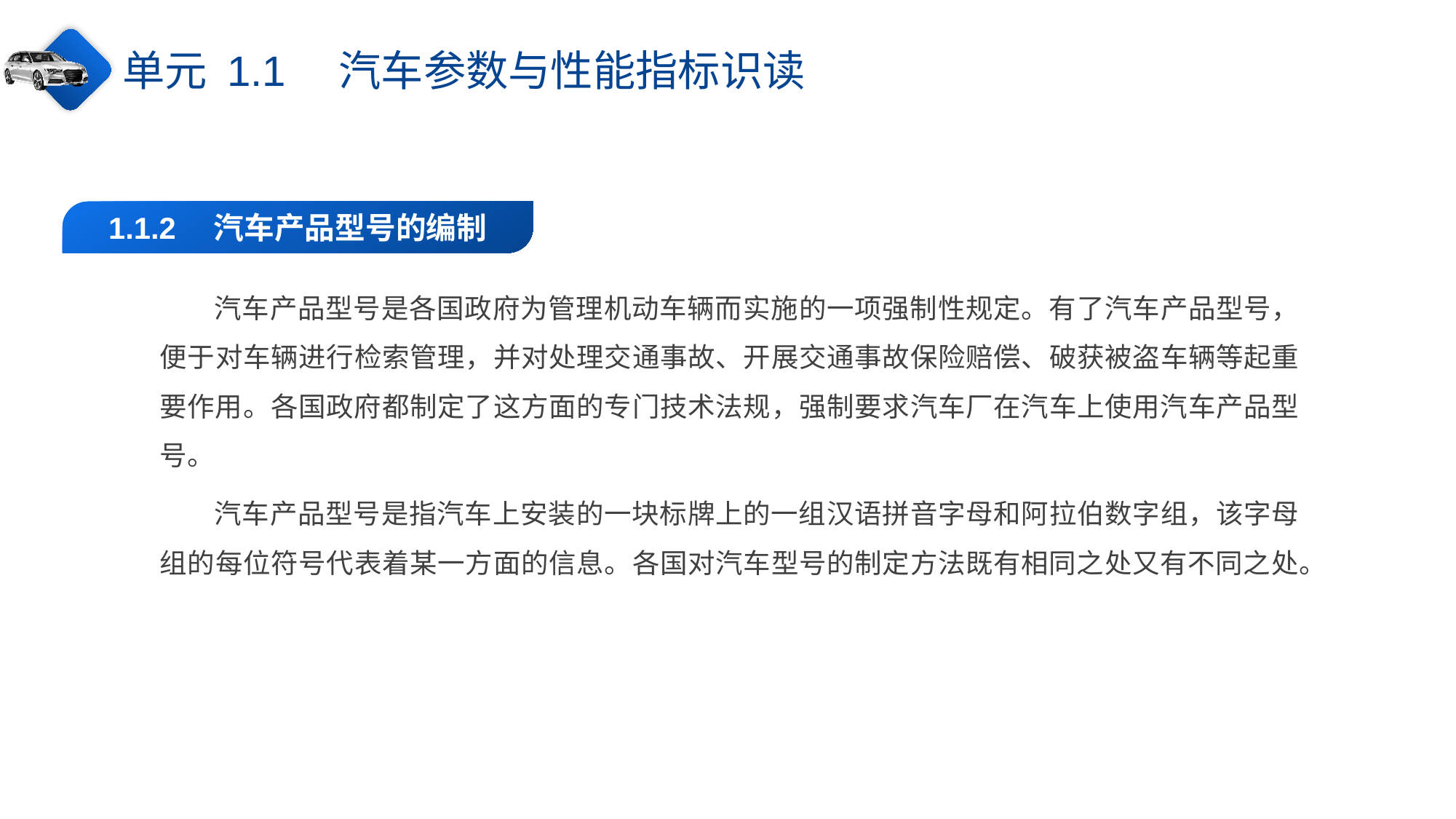

单元 1.1　汽车参数与性能指标识读
1.1.2　汽车产品型号的编制
汽车产品型号是各国政府为管理机动车辆而实施的一项强制性规定。有了汽车产品型号，便于对车辆进行检索管理，并对处理交通事故、开展交通事故保险赔偿、破获被盗车辆等起重要作用。各国政府都制定了这方面的专门技术法规，强制要求汽车厂在汽车上使用汽车产品型号。
汽车产品型号是指汽车上安装的一块标牌上的一组汉语拼音字母和阿拉伯数字组，该字母组的每位符号代表着某一方面的信息。各国对汽车型号的制定方法既有相同之处又有不同之处。